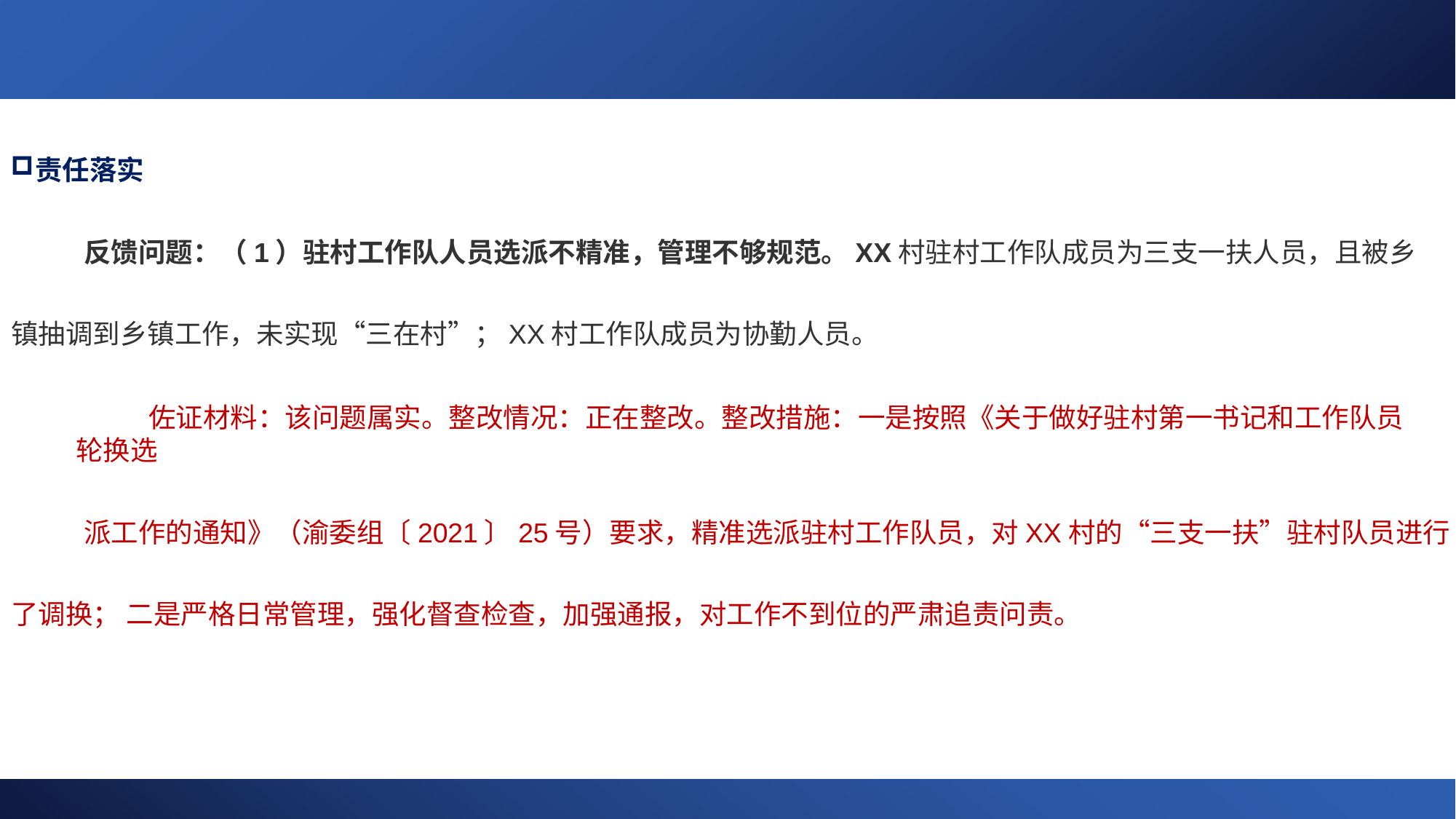

责任落实
反馈问题：（1）驻村工作队人员选派不精准，管理不够规范。XX村驻村工作队成员为三支一扶人员，且被乡镇抽调到乡镇工作，未实现“三在村”；XX村工作队成员为协勤人员。

佐证材料：该问题属实。整改情况：正在整改。整改措施：一是按照《关于做好驻村第一书记和工作队员轮换选
派工作的通知》（渝委组〔2021〕25号）要求，精准选派驻村工作队员，对XX村的“三支一扶”驻村队员进行了调换； 二是严格日常管理，强化督查检查，加强通报，对工作不到位的严肃追责问责。